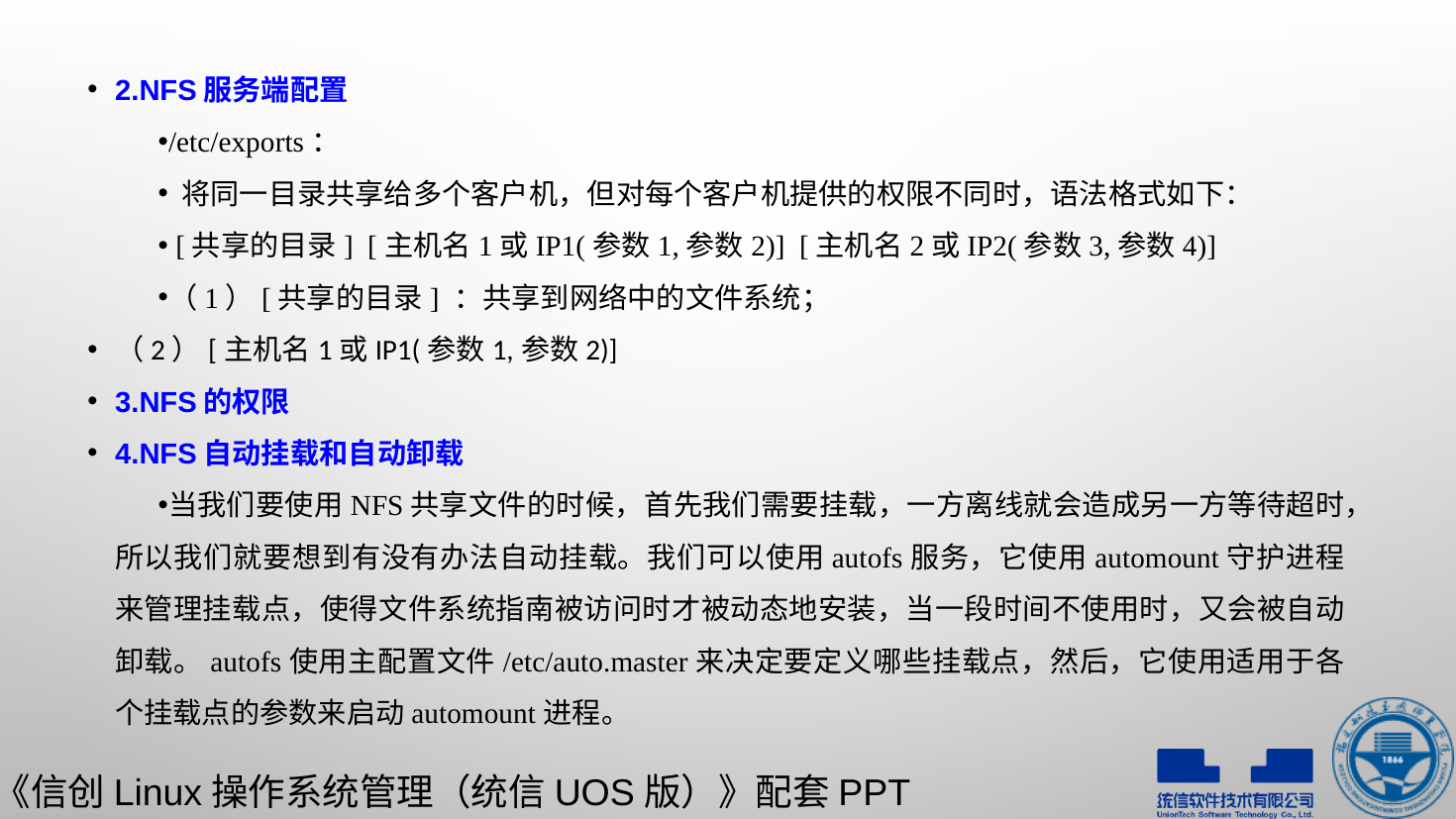

2.NFS服务端配置
/etc/exports：
 将同一目录共享给多个客户机，但对每个客户机提供的权限不同时，语法格式如下：
 [共享的目录]  [主机名1或IP1(参数1,参数2)]  [主机名2或IP2(参数3,参数4)]
（1）[共享的目录] ：共享到网络中的文件系统；
（2）[主机名1或IP1(参数1,参数2)]
3.NFS的权限
4.NFS自动挂载和自动卸载
当我们要使用NFS共享文件的时候，首先我们需要挂载，一方离线就会造成另一方等待超时，所以我们就要想到有没有办法自动挂载。我们可以使用autofs服务，它使用automount守护进程来管理挂载点，使得文件系统指南被访问时才被动态地安装，当一段时间不使用时，又会被自动卸载。autofs使用主配置文件/etc/auto.master来决定要定义哪些挂载点，然后，它使用适用于各个挂载点的参数来启动automount进程。